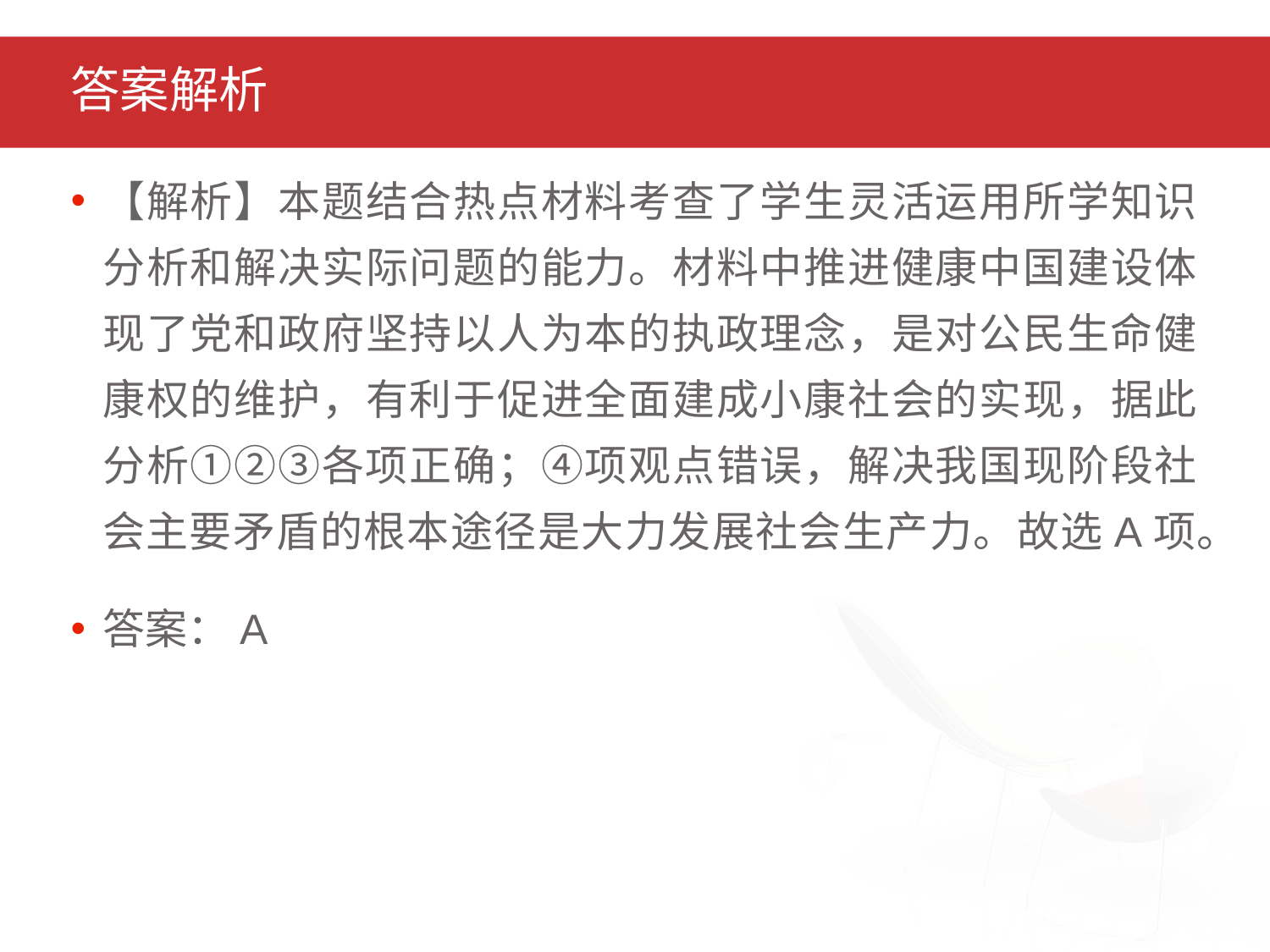

# 答案解析
【解析】本题结合热点材料考查了学生灵活运用所学知识分析和解决实际问题的能力。材料中推进健康中国建设体现了党和政府坚持以人为本的执政理念，是对公民生命健康权的维护，有利于促进全面建成小康社会的实现，据此分析①②③各项正确；④项观点错误，解决我国现阶段社会主要矛盾的根本途径是大力发展社会生产力。故选A项。
答案：A